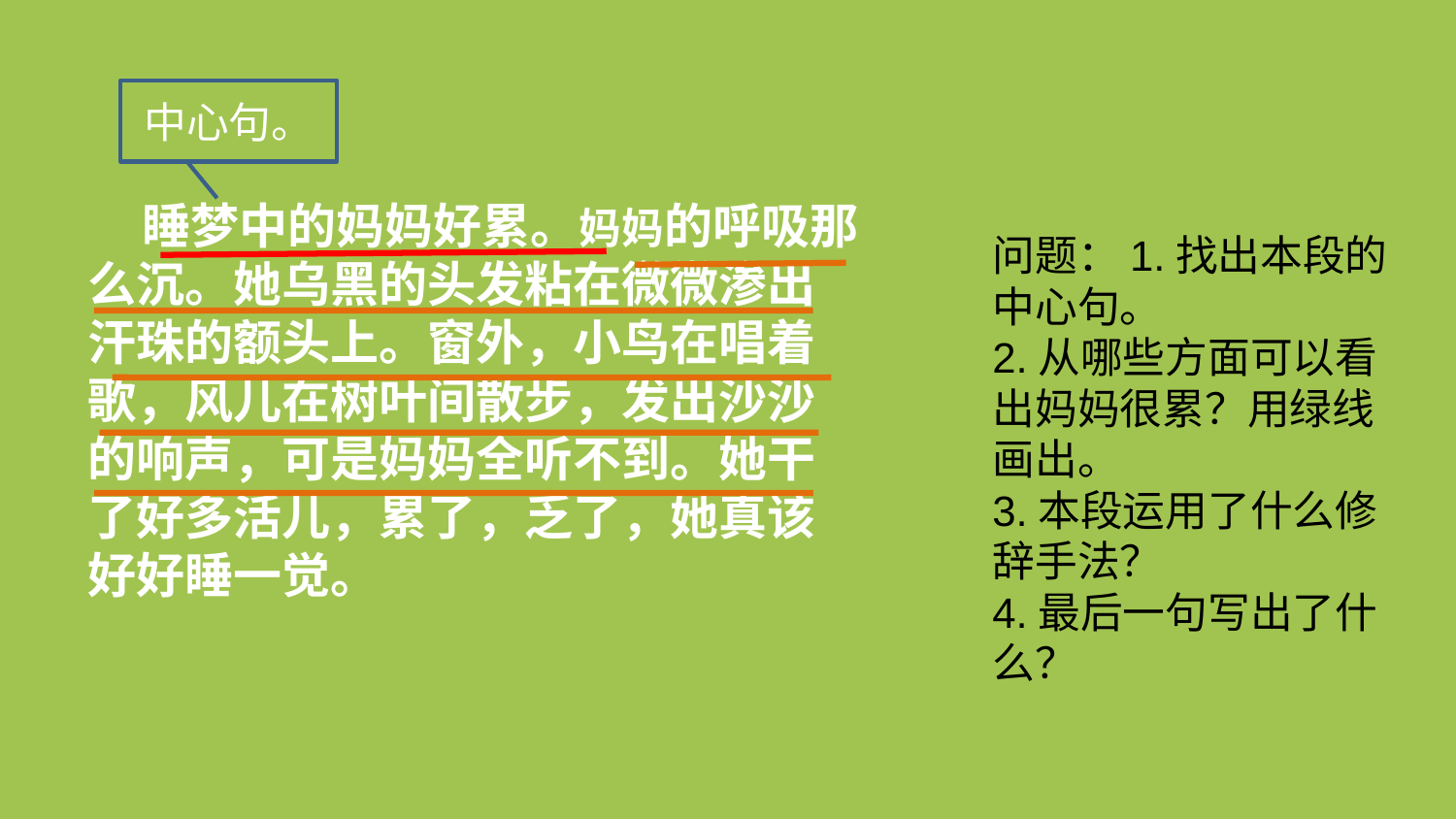

中心句。
    睡梦中的妈妈好累。妈妈的呼吸那么沉。她乌黑的头发粘在微微渗出汗珠的额头上。窗外，小鸟在唱着歌，风儿在树叶间散步，发出沙沙的响声，可是妈妈全听不到。她干了好多活儿，累了，乏了，她真该好好睡一觉。
问题：1.找出本段的中心句。
2.从哪些方面可以看出妈妈很累？用绿线画出。
3.本段运用了什么修辞手法？
4.最后一句写出了什么？